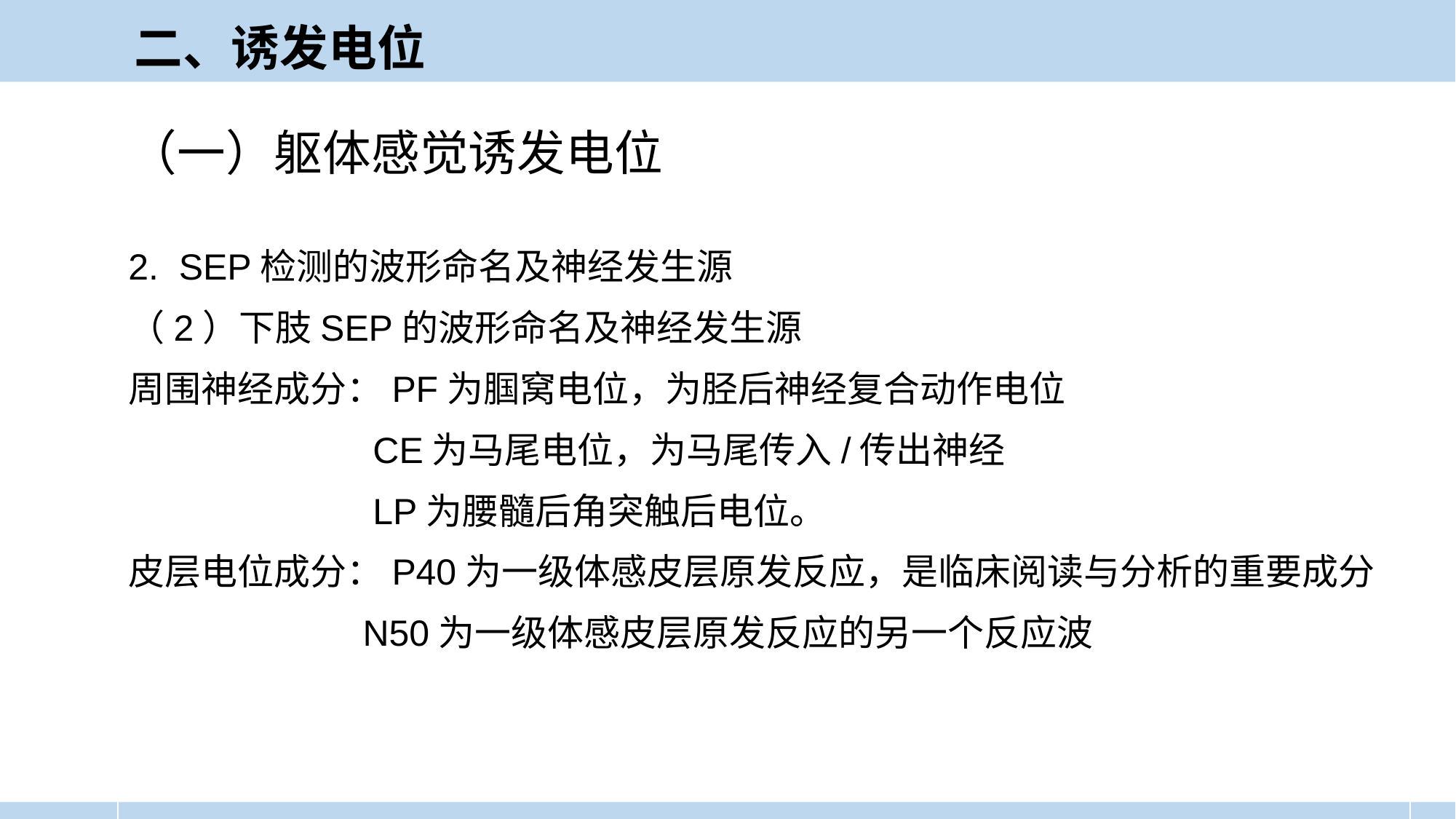

二、诱发电位
（一）躯体感觉诱发电位
2.  SEP检测的波形命名及神经发生源
（2）下肢SEP的波形命名及神经发生源
周围神经成分：PF为腘窝电位，为胫后神经复合动作电位
                        CE为马尾电位，为马尾传入/传出神经
                        LP为腰髓后角突触后电位。
皮层电位成分：P40为一级体感皮层原发反应，是临床阅读与分析的重要成分
                       N50为一级体感皮层原发反应的另一个反应波